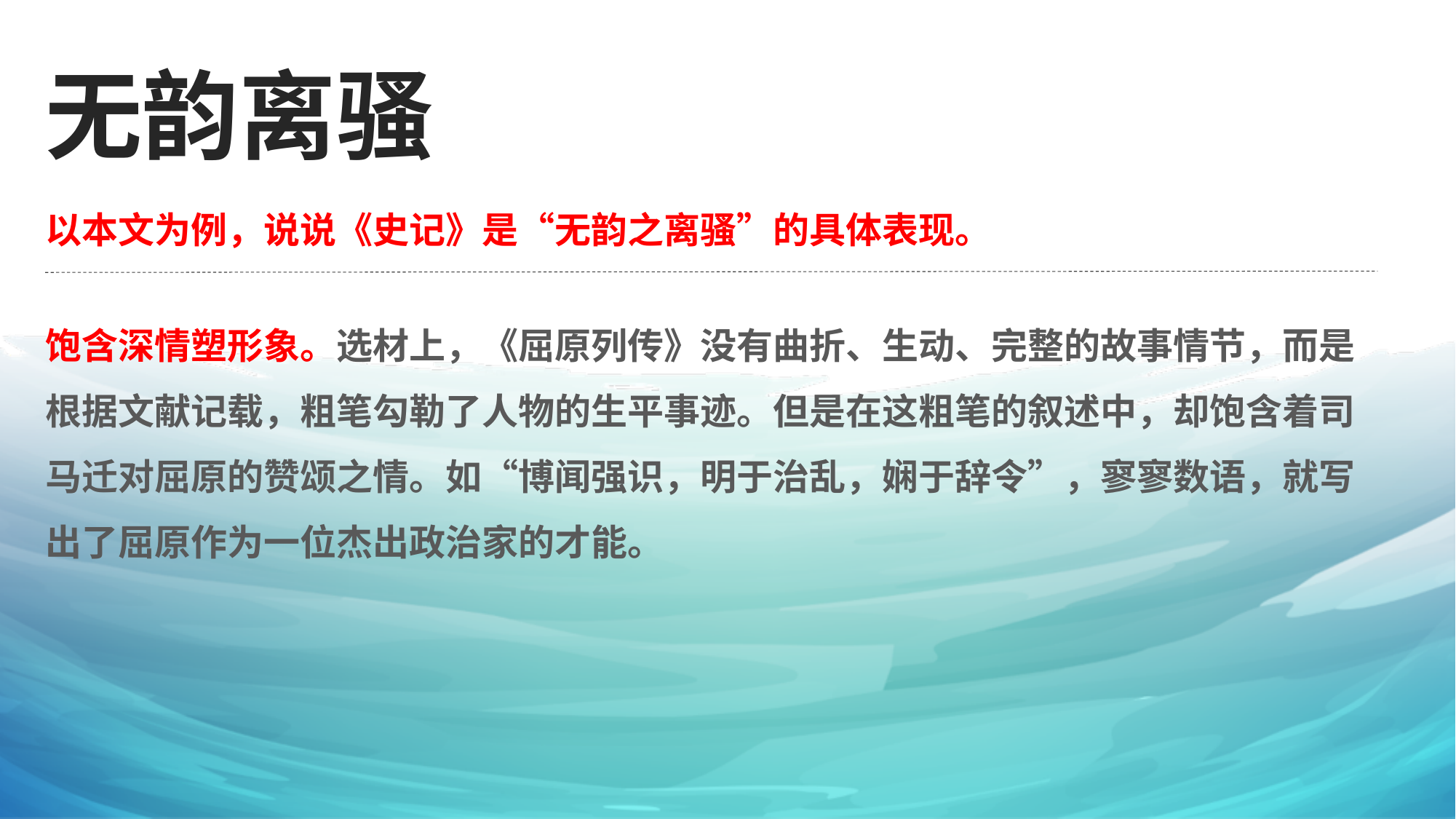

无韵离骚
以本文为例，说说《史记》是“无韵之离骚”的具体表现。
饱含深情塑形象。选材上，《屈原列传》没有曲折、生动、完整的故事情节，而是根据文献记载，粗笔勾勒了人物的生平事迹。但是在这粗笔的叙述中，却饱含着司马迁对屈原的赞颂之情。如“博闻强识，明于治乱，娴于辞令”，寥寥数语，就写出了屈原作为一位杰出政治家的才能。